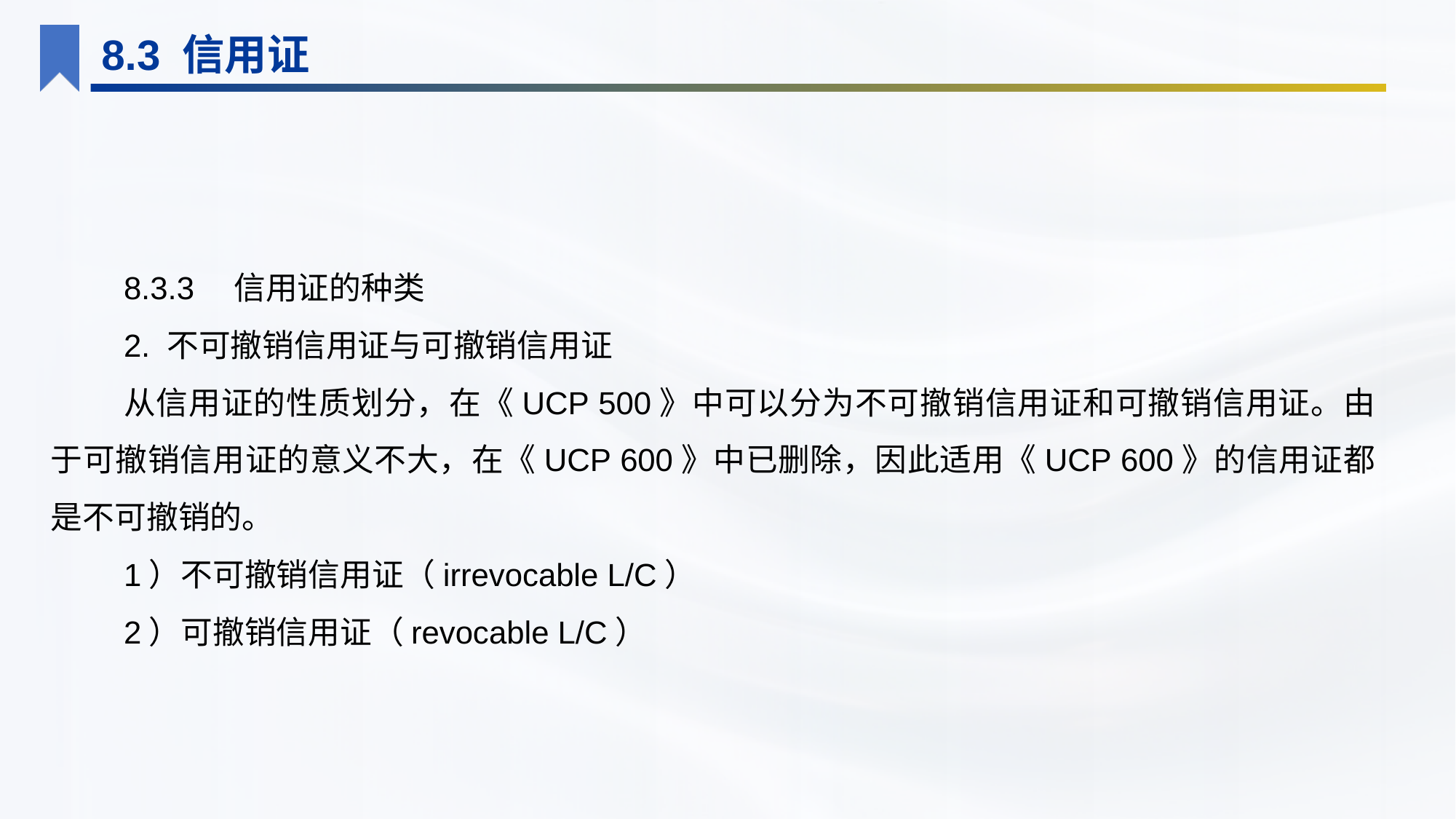

8.3 信用证
8.3.3　信用证的种类
2. 不可撤销信用证与可撤销信用证
从信用证的性质划分，在《UCP 500》中可以分为不可撤销信用证和可撤销信用证。由于可撤销信用证的意义不大，在《UCP 600》中已删除，因此适用《UCP 600》的信用证都是不可撤销的。
1）不可撤销信用证（irrevocable L/C）
2）可撤销信用证（revocable L/C）